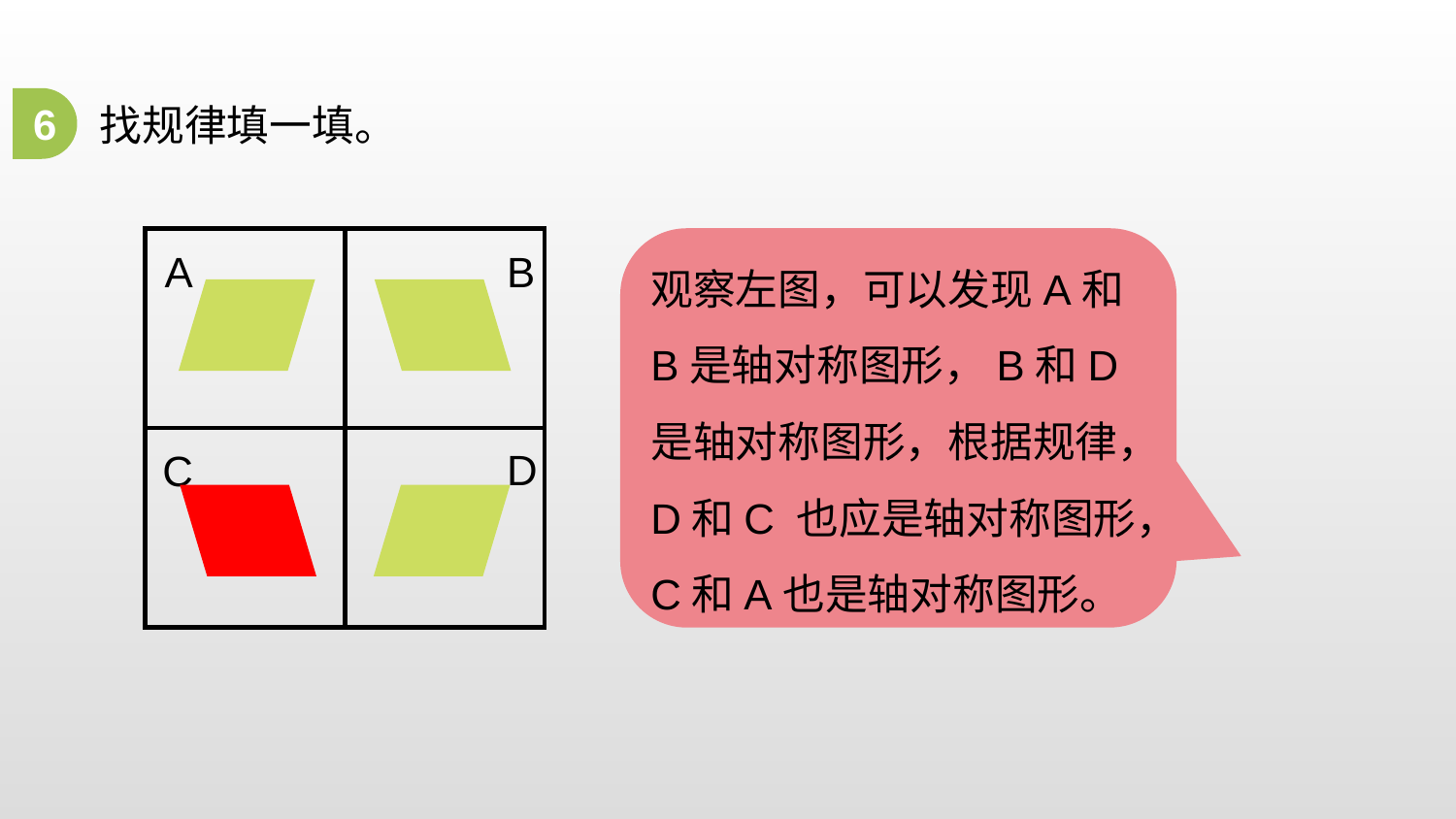

6
找规律填一填。

A
B
D
C

观察左图，可以发现A和B是轴对称图形，B和D是轴对称图形，根据规律，D和C 也应是轴对称图形，C和A也是轴对称图形。